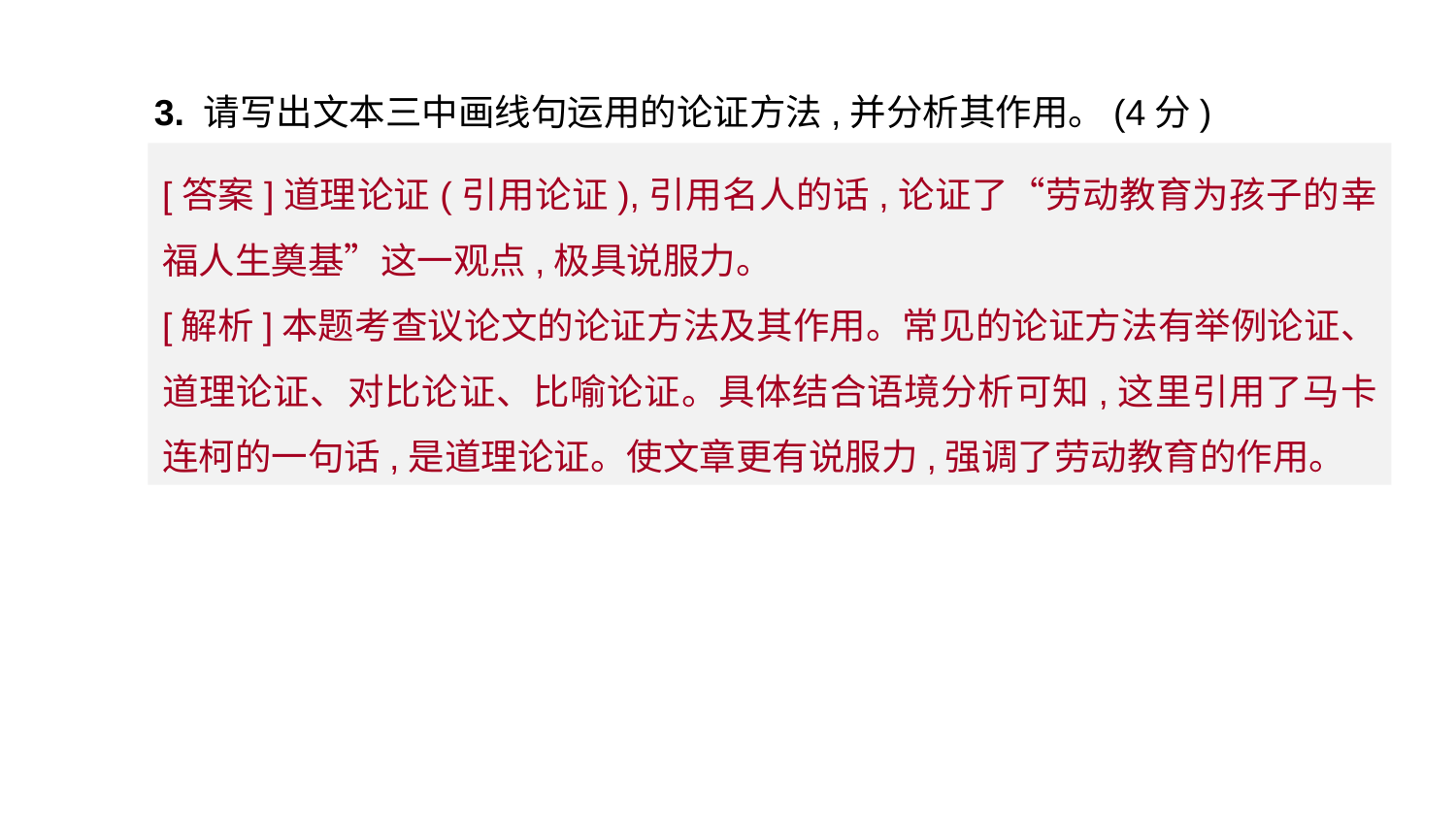

3. 请写出文本三中画线句运用的论证方法,并分析其作用。(4分)
[答案]道理论证(引用论证),引用名人的话,论证了“劳动教育为孩子的幸福人生奠基”这一观点,极具说服力。
[解析]本题考查议论文的论证方法及其作用。常见的论证方法有举例论证、道理论证、对比论证、比喻论证。具体结合语境分析可知,这里引用了马卡连柯的一句话,是道理论证。使文章更有说服力,强调了劳动教育的作用。